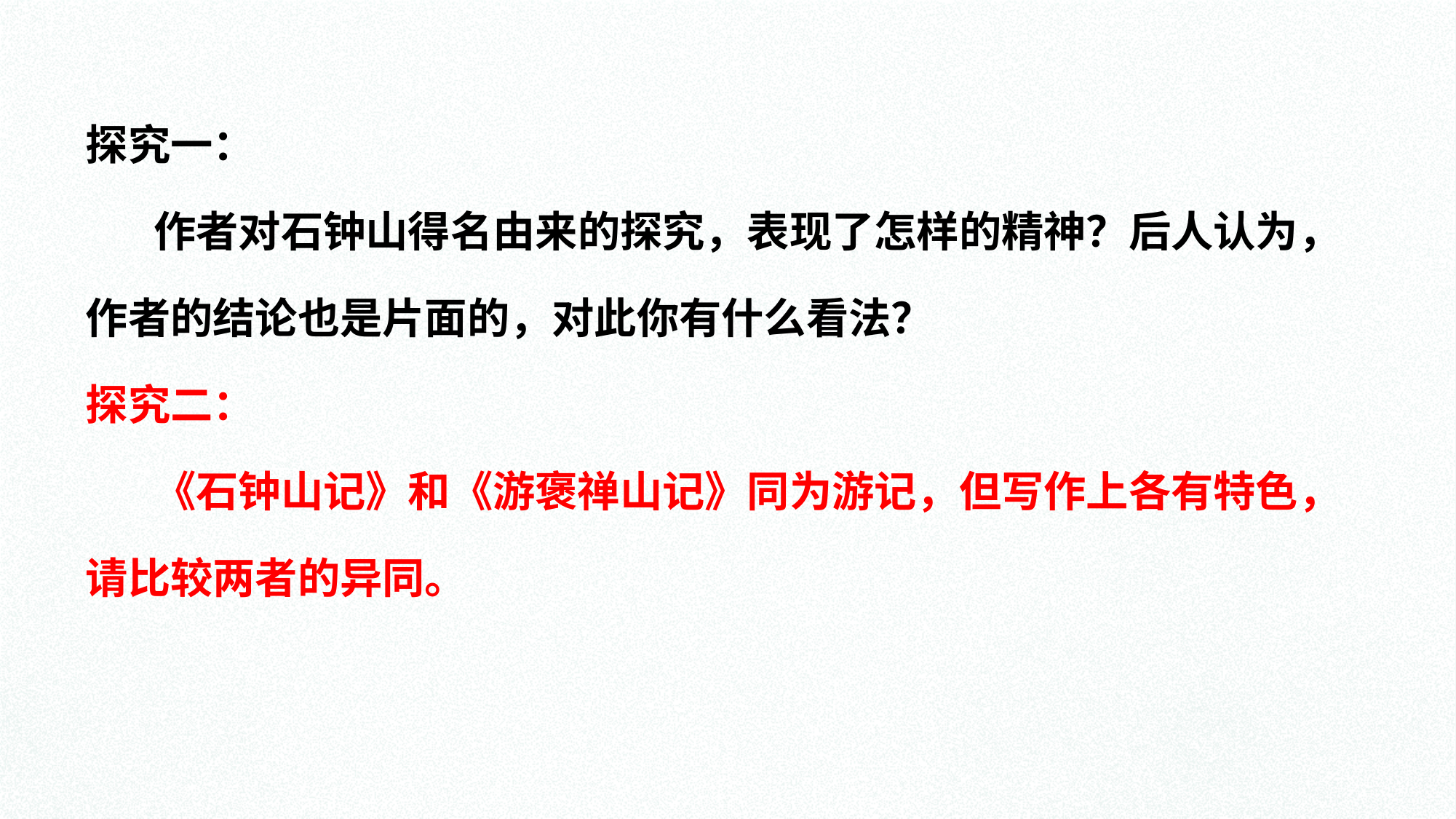

探究一：
      作者对石钟山得名由来的探究，表现了怎样的精神？后人认为，作者的结论也是片面的，对此你有什么看法？
探究二：
      《石钟山记》和《游褒禅山记》同为游记，但写作上各有特色，请比较两者的异同。